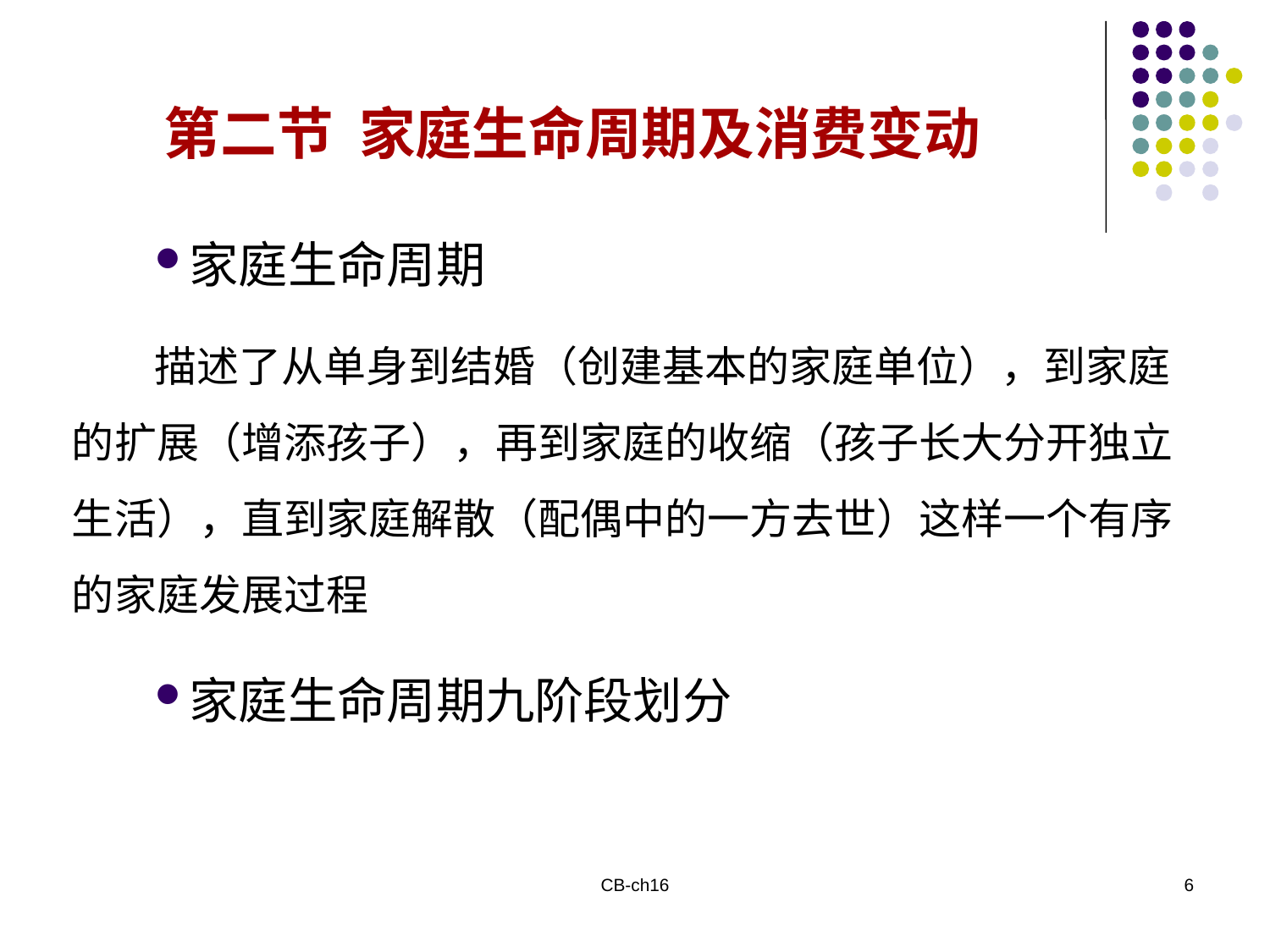

第二节  家庭生命周期及消费变动
家庭生命周期
  描述了从单身到结婚（创建基本的家庭单位），到家庭的扩展（增添孩子），再到家庭的收缩（孩子长大分开独立生活），直到家庭解散（配偶中的一方去世）这样一个有序的家庭发展过程
家庭生命周期九阶段划分

CB-ch16
6